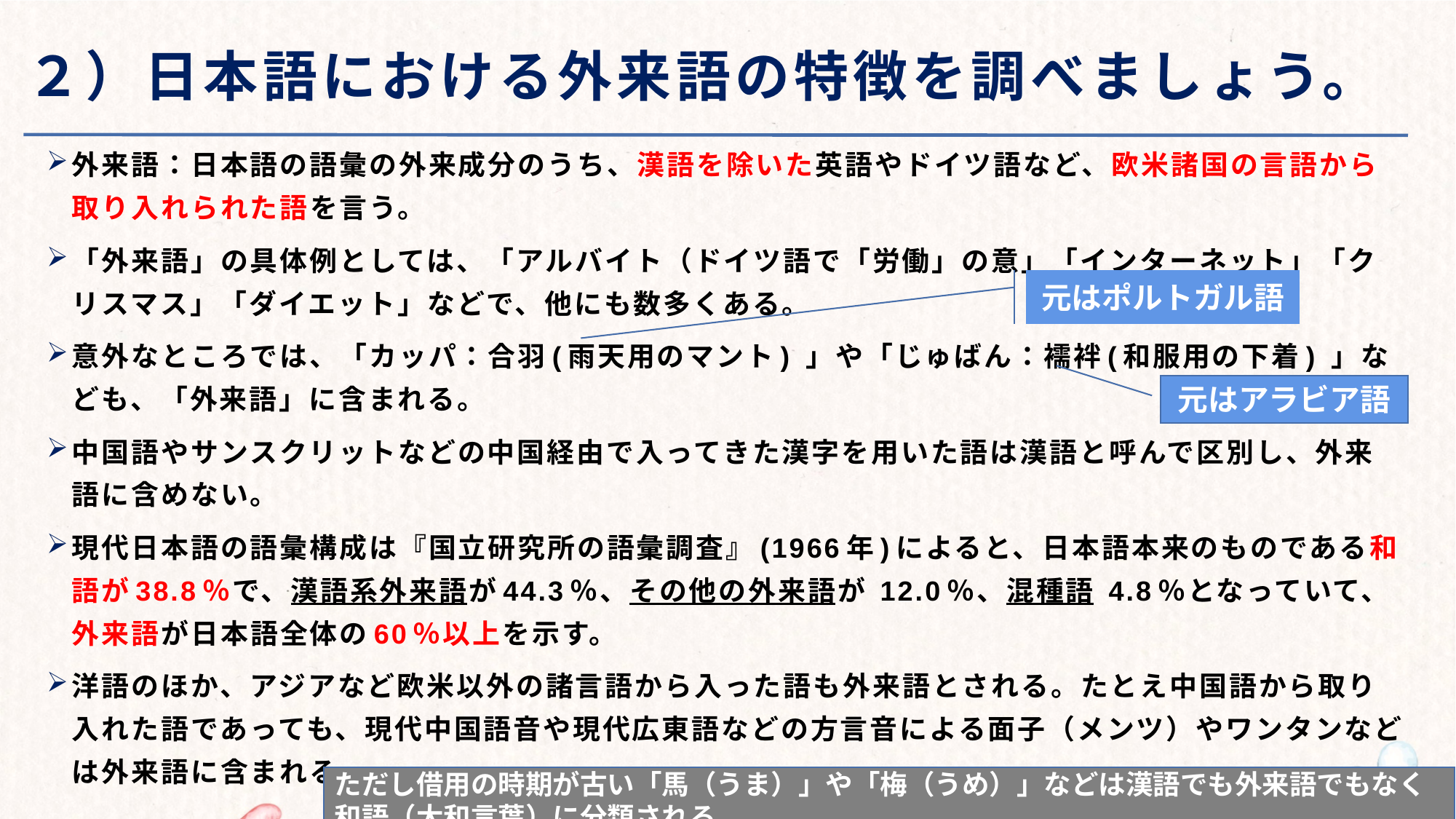

# ２）日本語における外来語の特徴を調べましょう。
外来語：日本語の語彙の外来成分のうち、漢語を除いた英語やドイツ語など、欧米諸国の言語から取り入れられた語を言う。
「外来語」の具体例としては、「アルバイト（ドイツ語で「労働」の意」「インターネット」「クリスマス」「ダイエット」などで、他にも数多くある。
意外なところでは、「カッパ：合羽(雨天用のマント) 」や「じゅばん：襦袢(和服用の下着) 」なども、「外来語」に含まれる。
中国語やサンスクリットなどの中国経由で入ってきた漢字を用いた語は漢語と呼んで区別し、外来語に含めない。
現代日本語の語彙構成は『国立研究所の語彙調査』(1966年)によると、日本語本来のものである和語が38.8％で、漢語系外来語が44.3％、その他の外来語が 12.0％、混種語 4.8％となっていて、外来語が日本語全体の60％以上を示す。
洋語のほか、アジアなど欧米以外の諸言語から入った語も外来語とされる。たとえ中国語から取り入れた語であっても、現代中国語音や現代広東語などの方言音による面子（メンツ）やワンタンなどは外来語に含まれる。
元はポルトガル語
元はアラビア語

ただし借用の時期が古い「馬（うま）」や「梅（うめ）」などは漢語でも外来語でもなく
和語（大和言葉）に分類される。